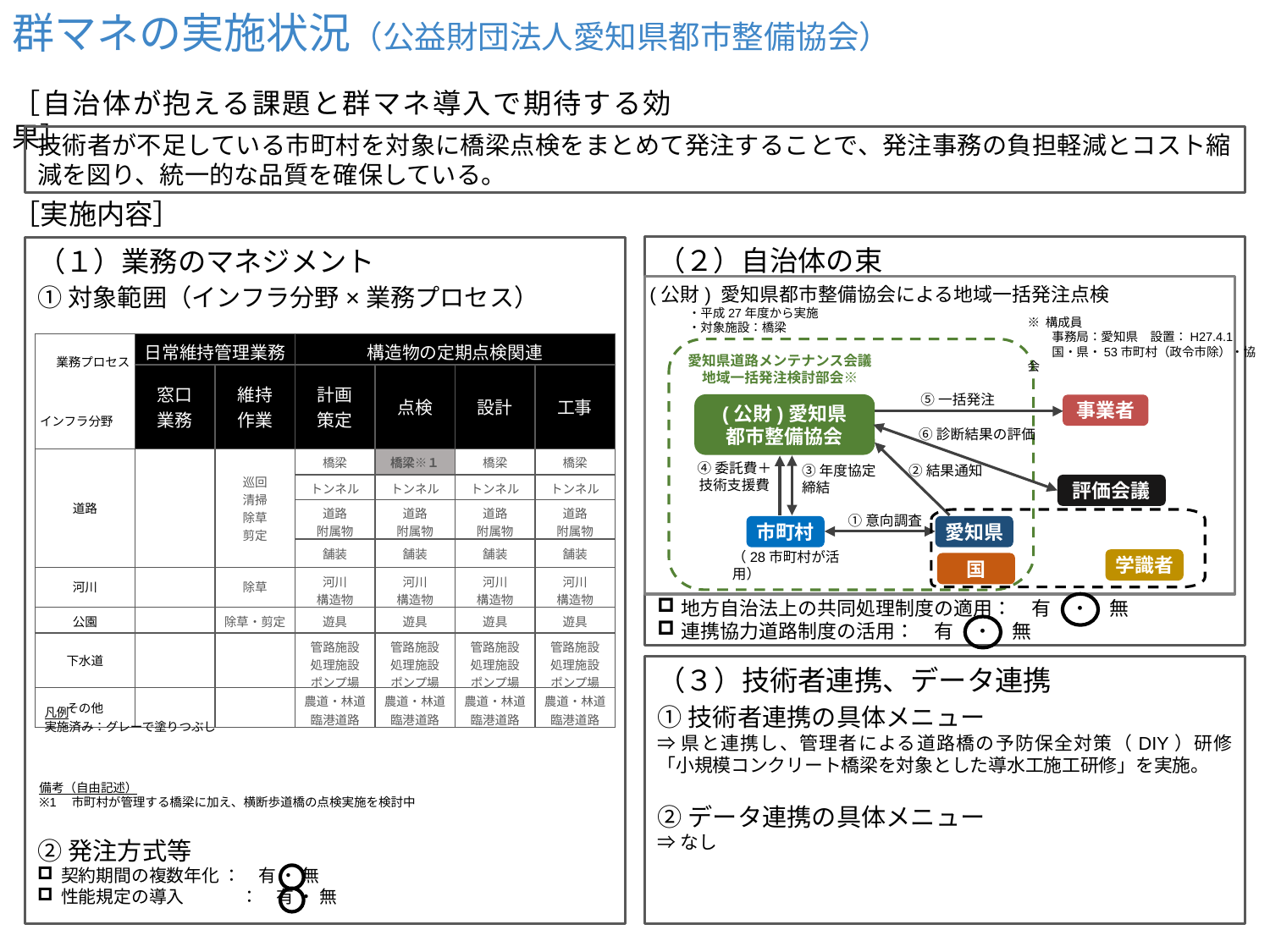

群マネの実施状況（公益財団法人愛知県都市整備協会）
［自治体が抱える課題と群マネ導入で期待する効果］
技術者が不足している市町村を対象に橋梁点検をまとめて発注することで、発注事務の負担軽減とコスト縮減を図り、統一的な品質を確保している。
［実施内容］
（２）自治体の束
（１）業務のマネジメント
①対象範囲（インフラ分野×業務プロセス）
(公財) 愛知県都市整備協会による地域一括発注点検
・平成27年度から実施
・対象施設：橋梁
※ 構成員
　　事務局：愛知県　設置：H27.4.1
　　国・県・53市町村（政令市除）・協会
| 業務プロセス インフラ分野 | 日常維持管理業務 |  | 構造物の定期点検関連 |  |  |  |
| --- | --- | --- | --- | --- | --- | --- |
|  | 窓口 業務 | 維持 作業 | 計画 策定 | 点検 | 設計 | 工事 |
| 道路 |  | 巡回 清掃 除草 剪定 | 橋梁 | 橋梁※１ | 橋梁 | 橋梁 |
|  |  |  | トンネル | トンネル | トンネル | トンネル |
|  |  |  | 道路 附属物 | 道路 附属物 | 道路 附属物 | 道路 附属物 |
|  |  |  | 舗装 | 舗装 | 舗装 | 舗装 |
| 河川 |  | 除草 | 河川 構造物 | 河川 構造物 | 河川 構造物 | 河川 構造物 |
| 公園 |  | 除草・剪定 | 遊具 | 遊具 | 遊具 | 遊具 |
| 下水道 |  |  | 管路施設 処理施設 ポンプ場 | 管路施設 処理施設 ポンプ場 | 管路施設 処理施設 ポンプ場 | 管路施設 処理施設 ポンプ場 |
| その他 |  |  | 農道・林道 臨港道路 | 農道・林道 臨港道路 | 農道・林道 臨港道路 | 農道・林道 臨港道路 |

愛知県道路メンテナンス会議
地域一括発注検討部会※
⑤一括発注
事業者
(公財)愛知県
都市整備協会
⑥診断結果の評価
④委託費＋
技術支援費
②結果通知
③年度協定
締結
評価会議
①意向調査

市町村
愛知県
（28市町村が活用）
学識者
国
地方自治法上の共同処理制度の適用：　有　・　無
連携協力道路制度の活用：　有　・　無

（３）技術者連携、データ連携
①技術者連携の具体メニュー
⇒県と連携し、管理者による道路橋の予防保全対策（DIY）研修「小規模コンクリート橋梁を対象とした導水工施工研修」を実施。

②データ連携の具体メニュー
⇒なし
凡例
実施済み：グレーで塗りつぶし
備考（自由記述）
※1　市町村が管理する橋梁に加え、横断歩道橋の点検実施を検討中
②発注方式等
契約期間の複数年化 ：　有 ・ 無
性能規定の導入　　　 ：　有 ・ 無